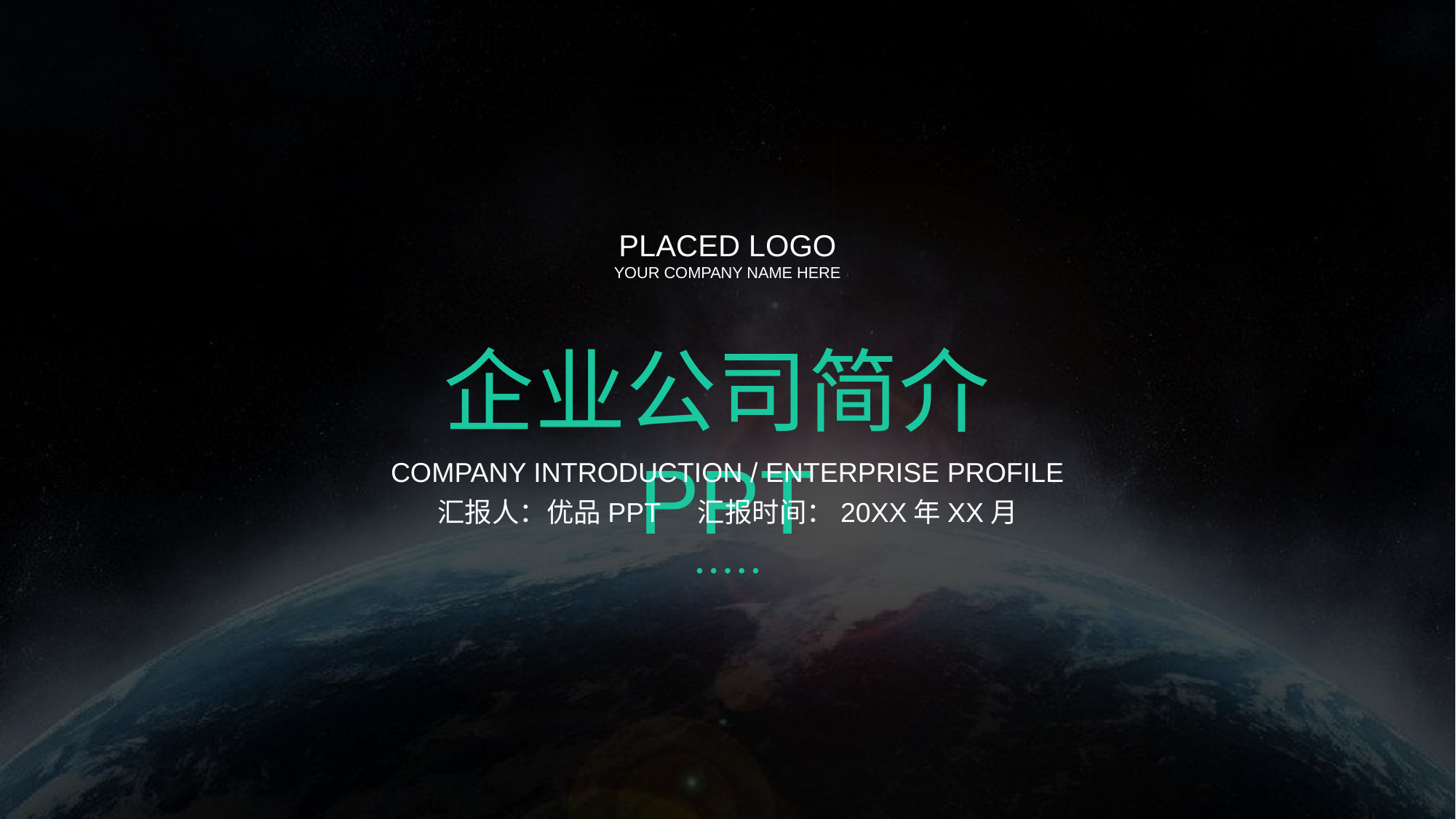

PLACED LOGO
YOUR COMPANY NAME HERE
企业公司简介PPT
COMPANY INTRODUCTION / ENTERPRISE PROFILE
汇报人：优品PPT    汇报时间：20XX年XX月